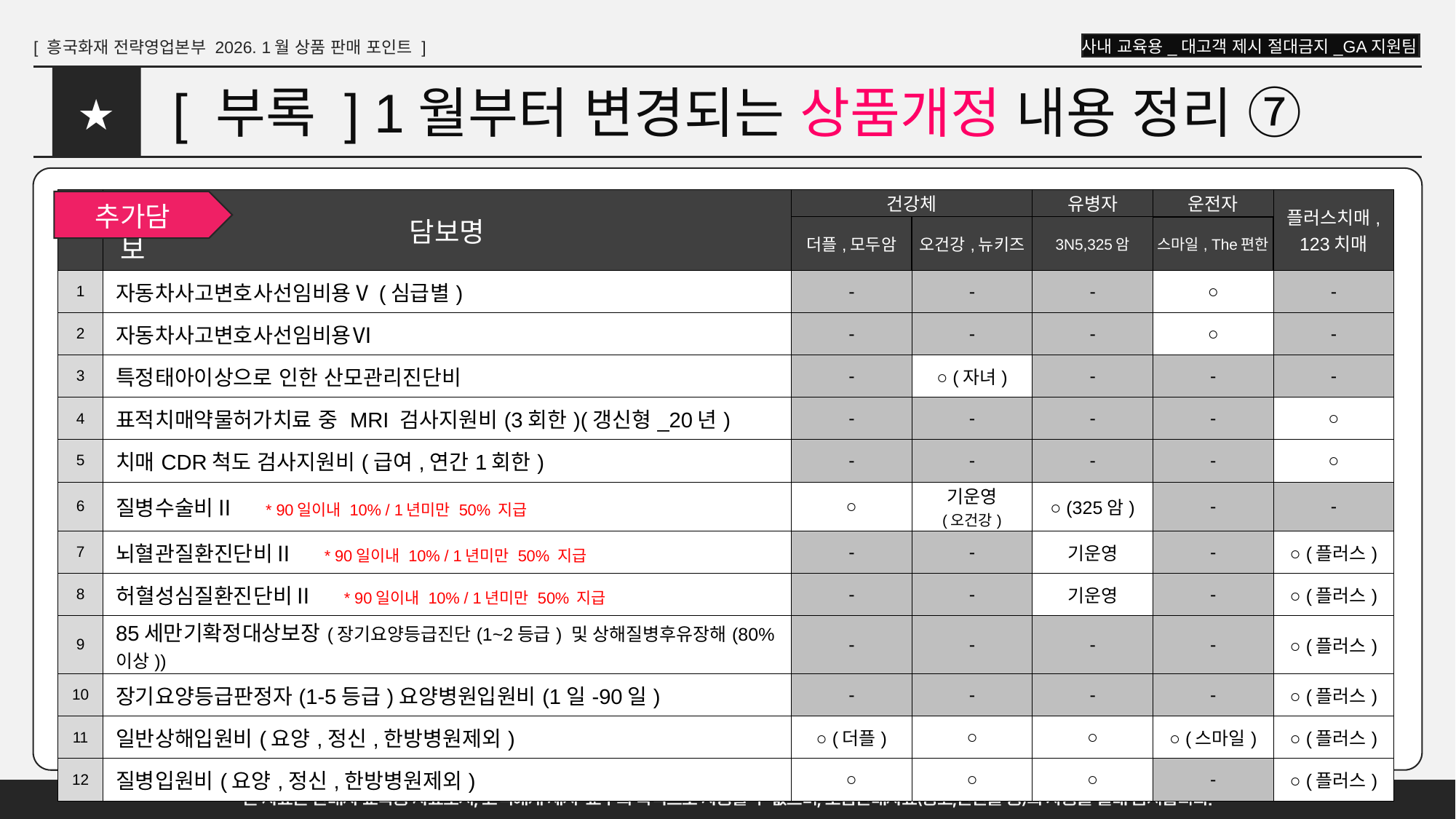

# [ 부록 ] 1월부터 변경되는 상품개정 내용 정리 ⑦
★
|  | 담보명 | 건강체 |  | 유병자 | 운전자 | 플러스치매, 123치매 |
| --- | --- | --- | --- | --- | --- | --- |
|  |  | 더플,모두암 | 오건강,뉴키즈 | 3N5,325암 | 스마일, The편한 |  |
| 1 | 자동차사고변호사선임비용Ⅴ(심급별) | - | - | - | ○ | - |
| 2 | 자동차사고변호사선임비용Ⅵ | - | - | - | ○ | - |
| 3 | 특정태아이상으로 인한 산모관리진단비 | - | ○ (자녀) | - | - | - |
| 4 | 표적치매약물허가치료 중 MRI 검사지원비(3회한)(갱신형\_20년) | - | - | - | - | ○ |
| 5 | 치매CDR척도 검사지원비(급여,연간1회한) | - | - | - | - | ○ |
| 6 | 질병수술비Ⅱ \* 90일이내 10% / 1년미만 50% 지급 | ○ | 기운영 (오건강) | ○ (325암) | - | - |
| 7 | 뇌혈관질환진단비Ⅱ \* 90일이내 10% / 1년미만 50% 지급 | - | - | 기운영 | - | ○ (플러스) |
| 8 | 허혈성심질환진단비Ⅱ \* 90일이내 10% / 1년미만 50% 지급 | - | - | 기운영 | - | ○ (플러스) |
| 9 | 85세만기확정대상보장(장기요양등급진단(1~2등급) 및 상해질병후유장해(80%이상)) | - | - | - | - | ○ (플러스) |
| 10 | 장기요양등급판정자(1-5등급)요양병원입원비(1일-90일) | - | - | - | - | ○ (플러스) |
| 11 | 일반상해입원비(요양,정신,한방병원제외) | ○ (더플) | ○ | ○ | ○ (스마일) | ○ (플러스) |
| 12 | 질병입원비(요양,정신,한방병원제외) | ○ | ○ | ○ | - | ○ (플러스) |

추가담보